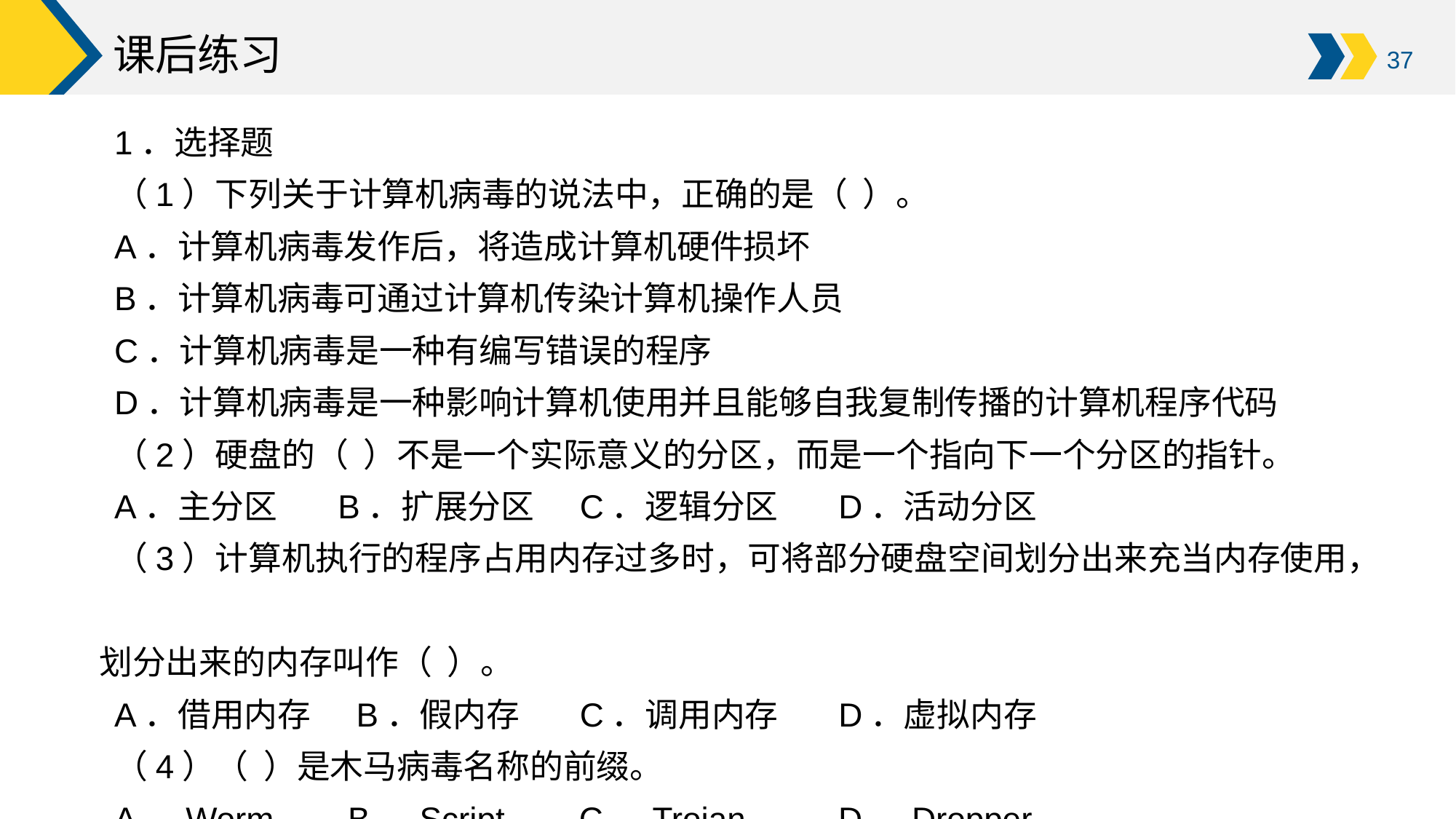

# 课后练习
1．选择题
（1）下列关于计算机病毒的说法中，正确的是（  ）。
A．计算机病毒发作后，将造成计算机硬件损坏
B．计算机病毒可通过计算机传染计算机操作人员
C．计算机病毒是一种有编写错误的程序
D．计算机病毒是一种影响计算机使用并且能够自我复制传播的计算机程序代码
（2）硬盘的（  ）不是一个实际意义的分区，而是一个指向下一个分区的指针。
A．主分区       B．扩展分区     C．逻辑分区       D．活动分区
（3）计算机执行的程序占用内存过多时，可将部分硬盘空间划分出来充当内存使用，
        划分出来的内存叫作（  ）。
A．借用内存     B．假内存       C．调用内存       D．虚拟内存
（4）（  ）是木马病毒名称的前缀。
A．Worm        B．Script        C．Trojan          D．Dropper